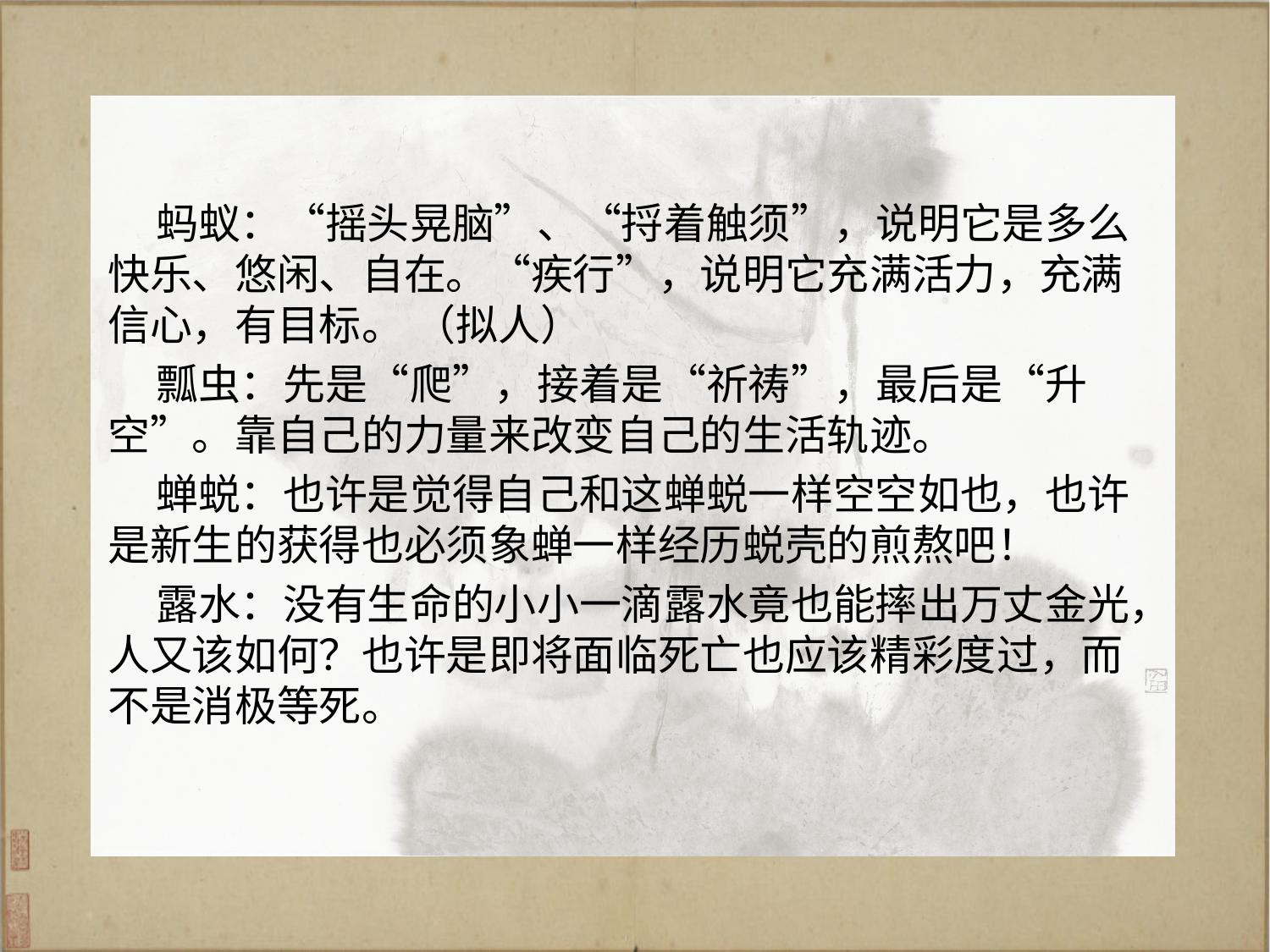

蚂蚁：“摇头晃脑”、“捋着触须”，说明它是多么快乐、悠闲、自在。“疾行”，说明它充满活力，充满信心，有目标。 （拟人）
    瓢虫：先是“爬”，接着是“祈祷”，最后是“升空”。靠自己的力量来改变自己的生活轨迹。
    蝉蜕：也许是觉得自己和这蝉蜕一样空空如也，也许是新生的获得也必须象蝉一样经历蜕壳的煎熬吧！
    露水：没有生命的小小一滴露水竟也能摔出万丈金光，人又该如何？也许是即将面临死亡也应该精彩度过，而不是消极等死。